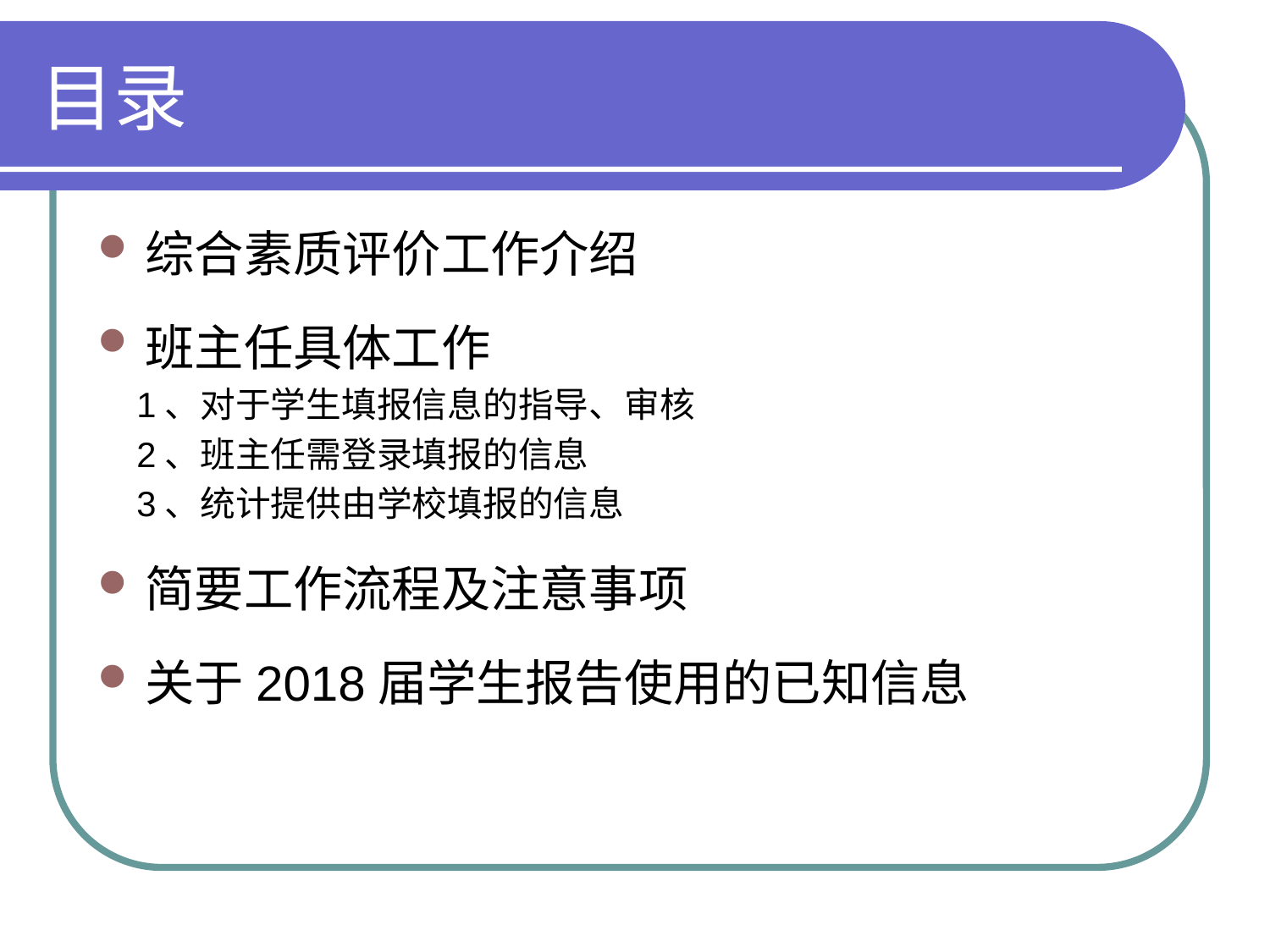

# 目录
综合素质评价工作介绍

班主任具体工作
    1、对于学生填报信息的指导、审核
    2、班主任需登录填报的信息
    3、统计提供由学校填报的信息

简要工作流程及注意事项

关于2018届学生报告使用的已知信息